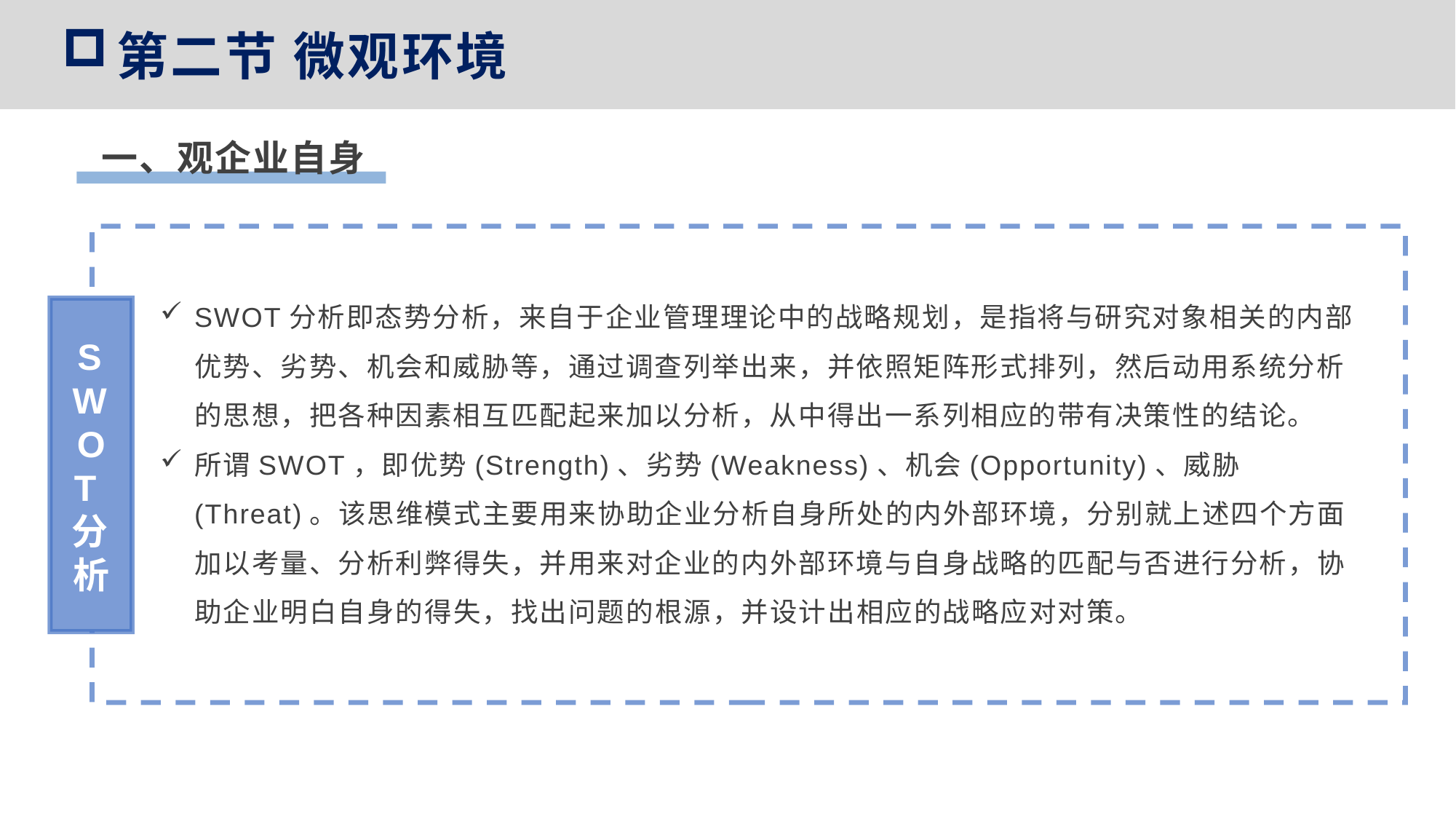

第二节 微观环境
一、观企业自身

SWOT分析即态势分析，来自于企业管理理论中的战略规划，是指将与研究对象相关的内部优势、劣势、机会和威胁等，通过调查列举出来，并依照矩阵形式排列，然后动用系统分析的思想，把各种因素相互匹配起来加以分析，从中得出一系列相应的带有决策性的结论。
所谓SWOT，即优势(Strength)、劣势(Weakness)、机会(Opportunity)、威胁(Threat)。该思维模式主要用来协助企业分析自身所处的内外部环境，分别就上述四个方面加以考量、分析利弊得失，并用来对企业的内外部环境与自身战略的匹配与否进行分析，协助企业明白自身的得失，找出问题的根源，并设计出相应的战略应对对策。
SWO
T分析